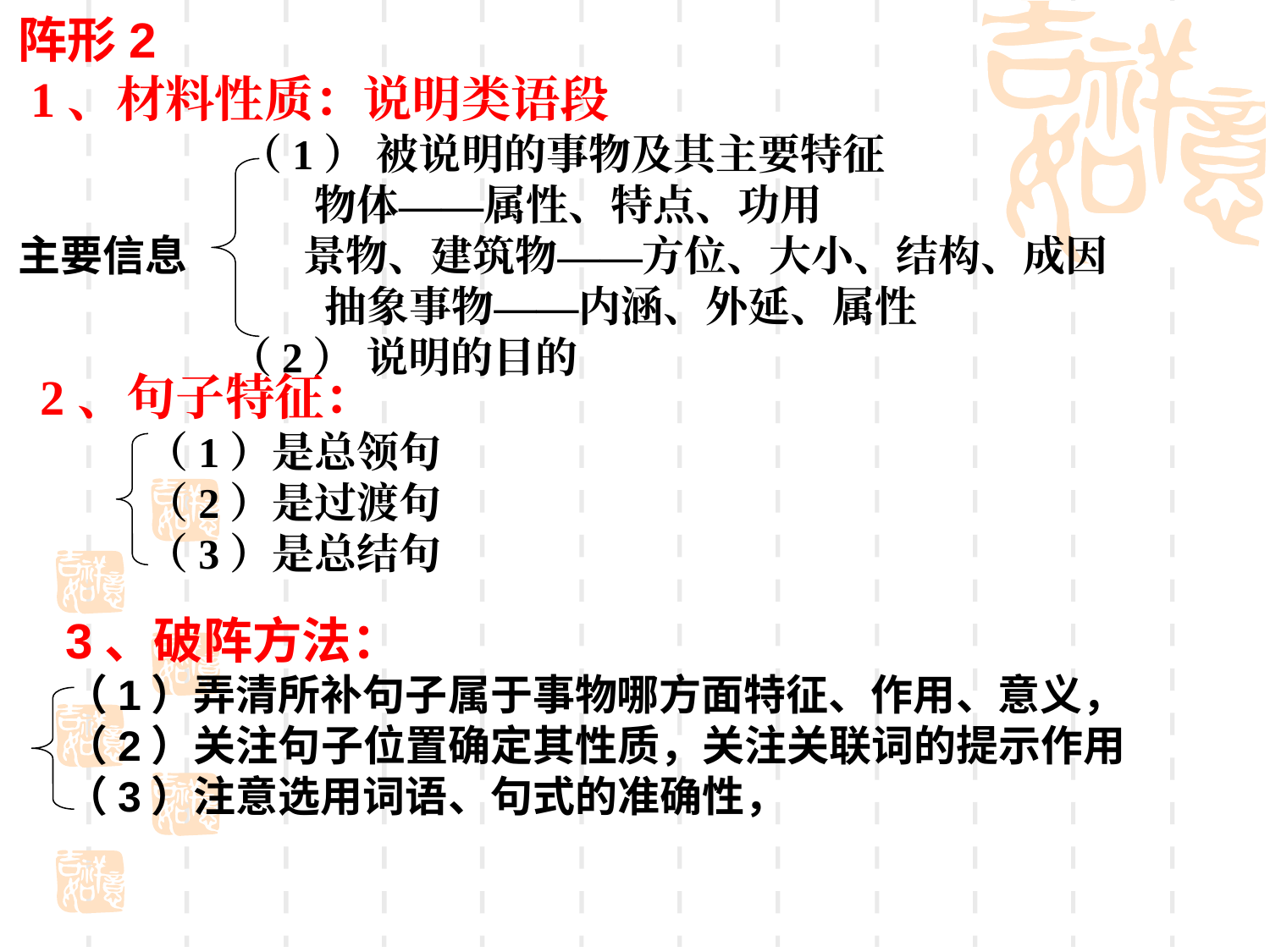

阵形2
 1、材料性质：说明类语段
                    （1） 被说明的事物及其主要特征
                           物体——属性、特点、功用
主要信息           景物、建筑物——方位、大小、结构、成因
                            抽象事物——内涵、外延、属性
                   （2） 说明的目的

2、句子特征：
         （1）是总领句
         （2）是过渡句
         （3）是总结句

3、破阵方法：
（1）弄清所补句子属于事物哪方面特征、作用、意义，
（2）关注句子位置确定其性质，关注关联词的提示作用
（3）注意选用词语、句式的准确性，